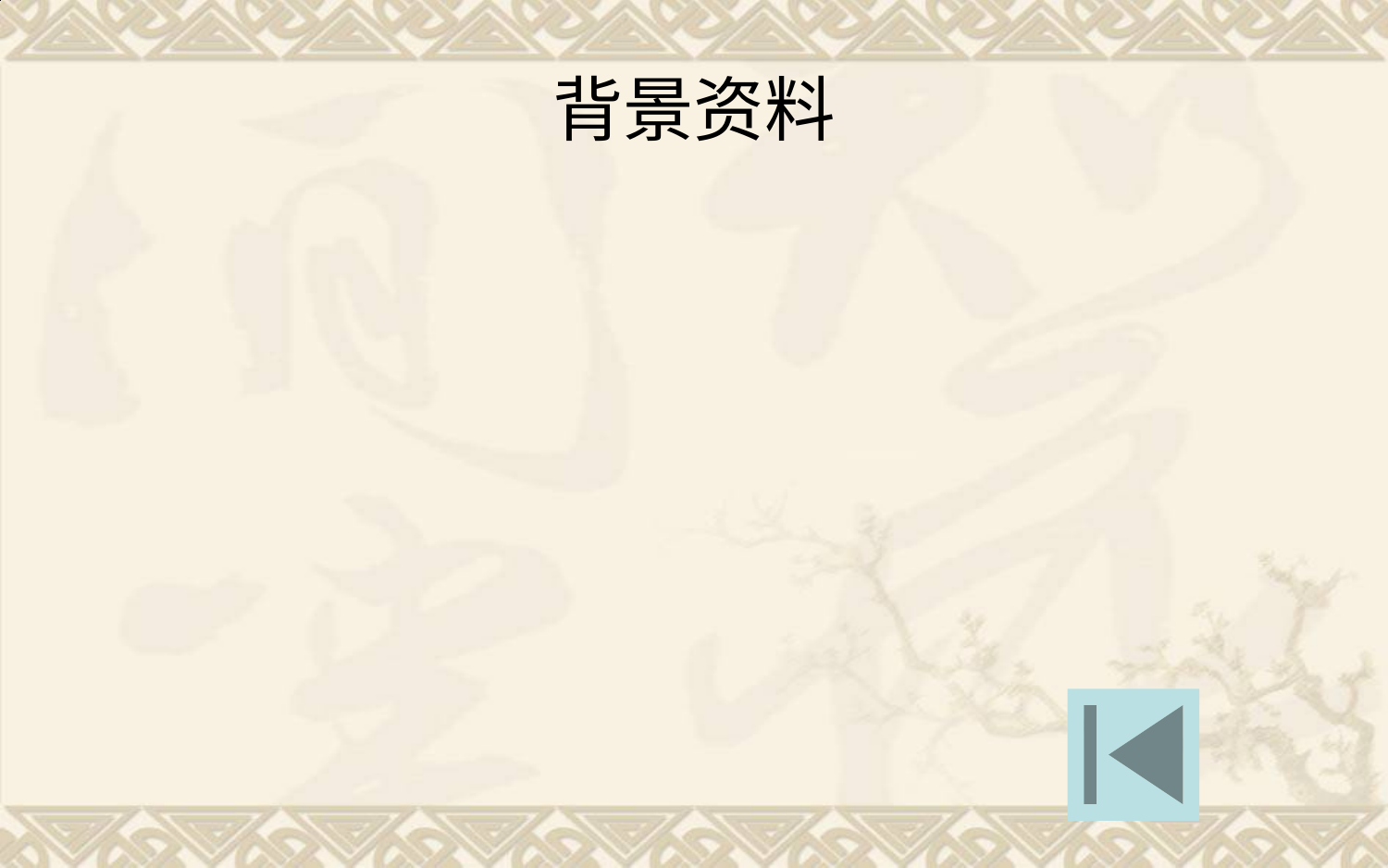

# 背景资料
1941年4月至9月生产炮用制式光学仪器1136具，自行研制五角测远镜110具，从1942年至1945年共制造望远镜1.125万具，炮兵用象限仪100具，行军指北针3.31万件；1942年产2500挺机枪，1943年产3000挺，1944年为4400挺，1945年接近5000挺，1941年至1945年共生产15000余挺，同时，还修理火炮970余门、轻重机枪8000余挺、步枪22000余枝，还制造了难以记数的军工杂件；组装生产美、欧轻型飞机60余架。
师：这是在抗战期间一组数据，我们还记得在抗战期间为了保障缅甸公路的通畅，是伟大云南人民，确切的说是老人、妇女、儿童，顶着飞机的轰炸和子弹，用手用石碾铺平的，死了多少人已经无法统计了。有这些人在我们的革命会胜利吗？